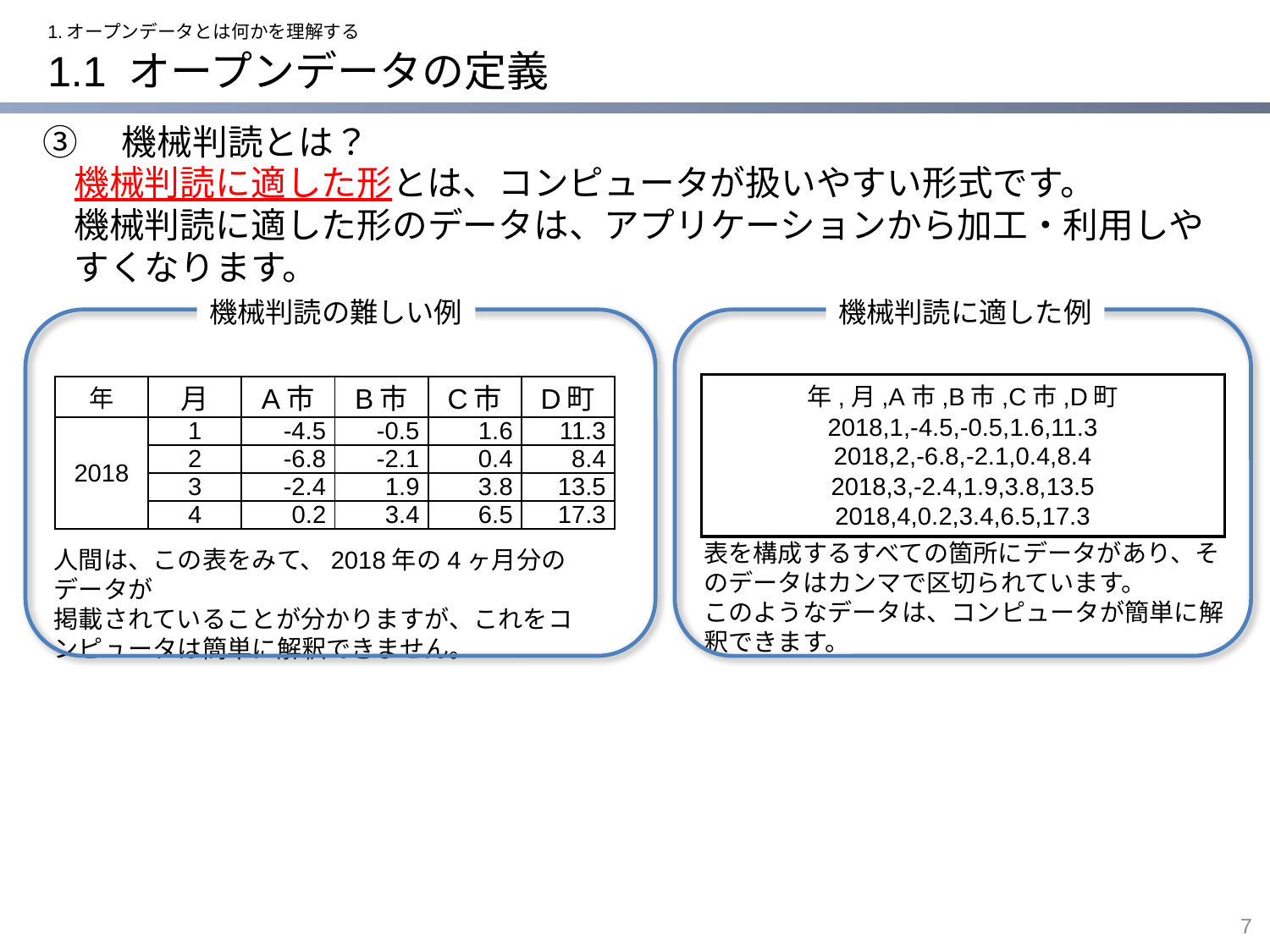

1.オープンデータとは何かを理解する
# 1.1 オープンデータの定義
③　機械判読とは？
機械判読に適した形とは、コンピュータが扱いやすい形式です。
機械判読に適した形のデータは、アプリケーションから加工・利用しやすくなります。
機械判読の難しい例
機械判読に適した例

年,月,A市,B市,C市,D町
2018,1,-4.5,-0.5,1.6,11.3
2018,2,-6.8,-2.1,0.4,8.4
2018,3,-2.4,1.9,3.8,13.5
2018,4,0.2,3.4,6.5,17.3
| 年 | 月 | A市 | B市 | C市 | D町 |
| --- | --- | --- | --- | --- | --- |
| 2018 | 1 | -4.5 | -0.5 | 1.6 | 11.3 |
|  | 2 | -6.8 | -2.1 | 0.4 | 8.4 |
|  | 3 | -2.4 | 1.9 | 3.8 | 13.5 |
|  | 4 | 0.2 | 3.4 | 6.5 | 17.3 |
表を構成するすべての箇所にデータがあり、そのデータはカンマで区切られています。
このようなデータは、コンピュータが簡単に解釈できます。
人間は、この表をみて、2018年の4ヶ月分のデータが
掲載されていることが分かりますが、これをコンピュータは簡単に解釈できません。
7